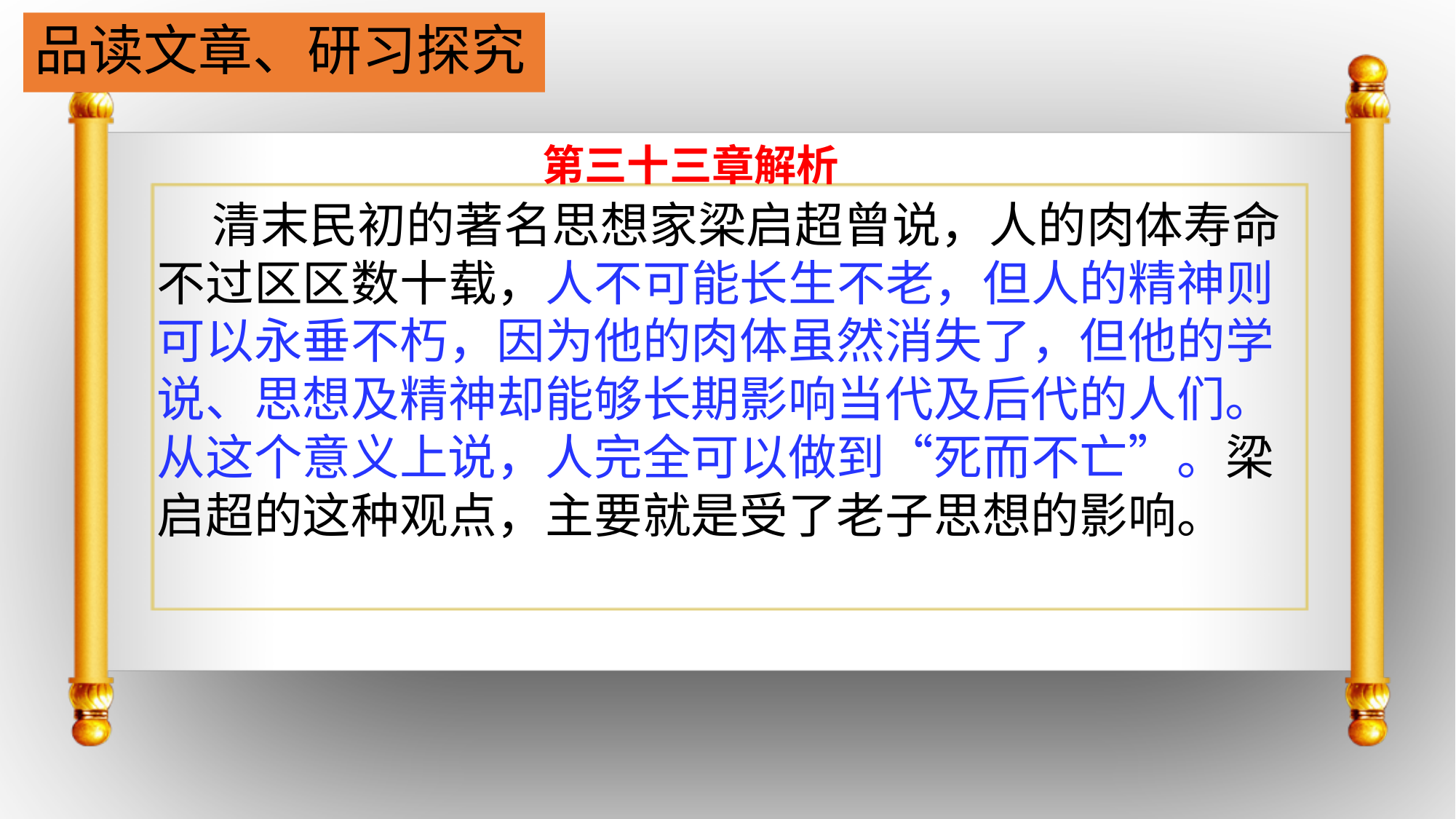

# 品读文章、研习探究
第三十三章解析
    清末民初的著名思想家梁启超曾说，人的肉体寿命不过区区数十载，人不可能长生不老，但人的精神则可以永垂不朽，因为他的肉体虽然消失了，但他的学说、思想及精神却能够长期影响当代及后代的人们。从这个意义上说，人完全可以做到“死而不亡”。梁启超的这种观点，主要就是受了老子思想的影响。